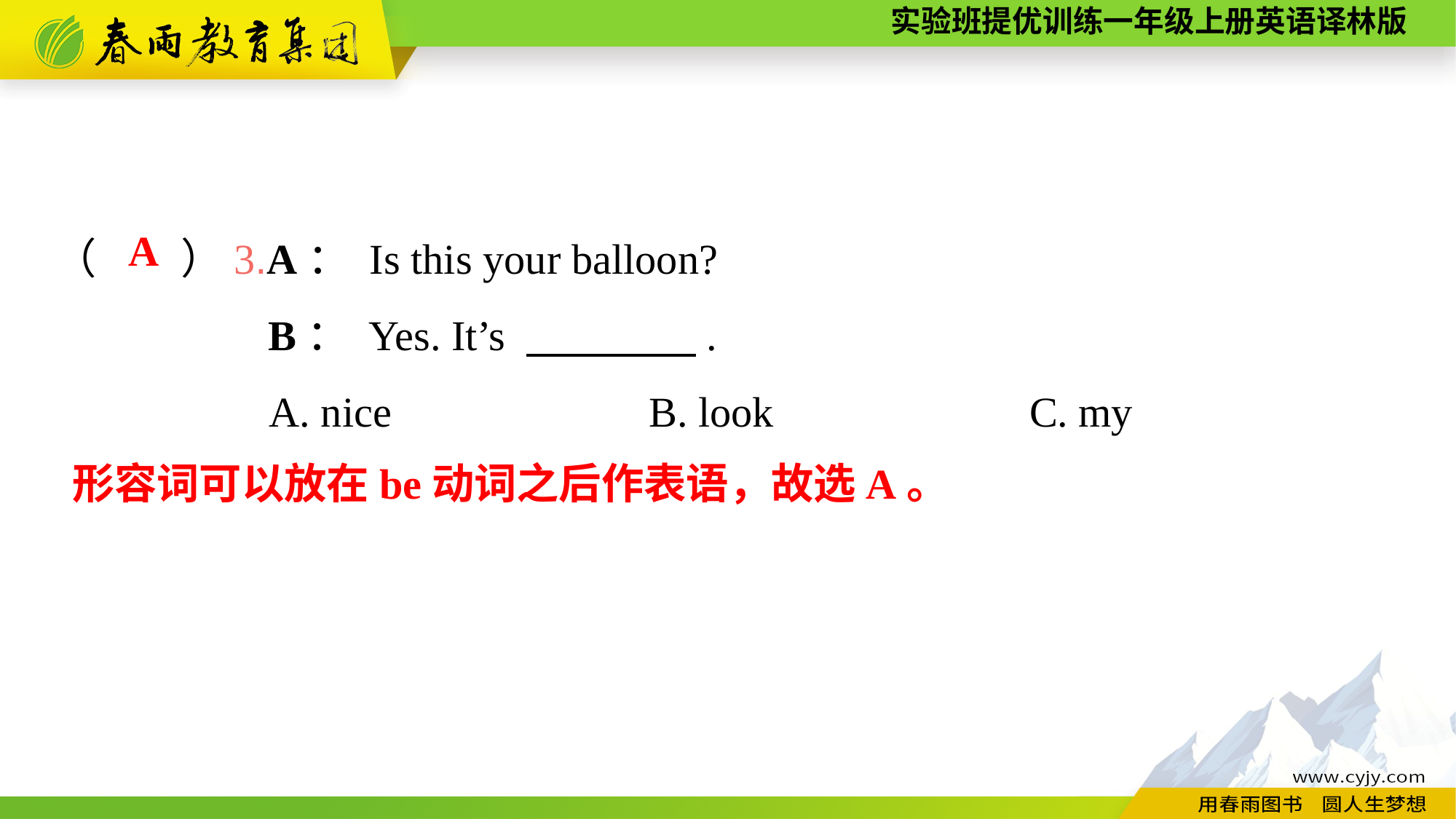

（　　）3.A： Is this your balloon?
B： Yes. It’s 　　　　.
A. nice	               B. look	                    C. my
A
形容词可以放在be动词之后作表语，故选A。